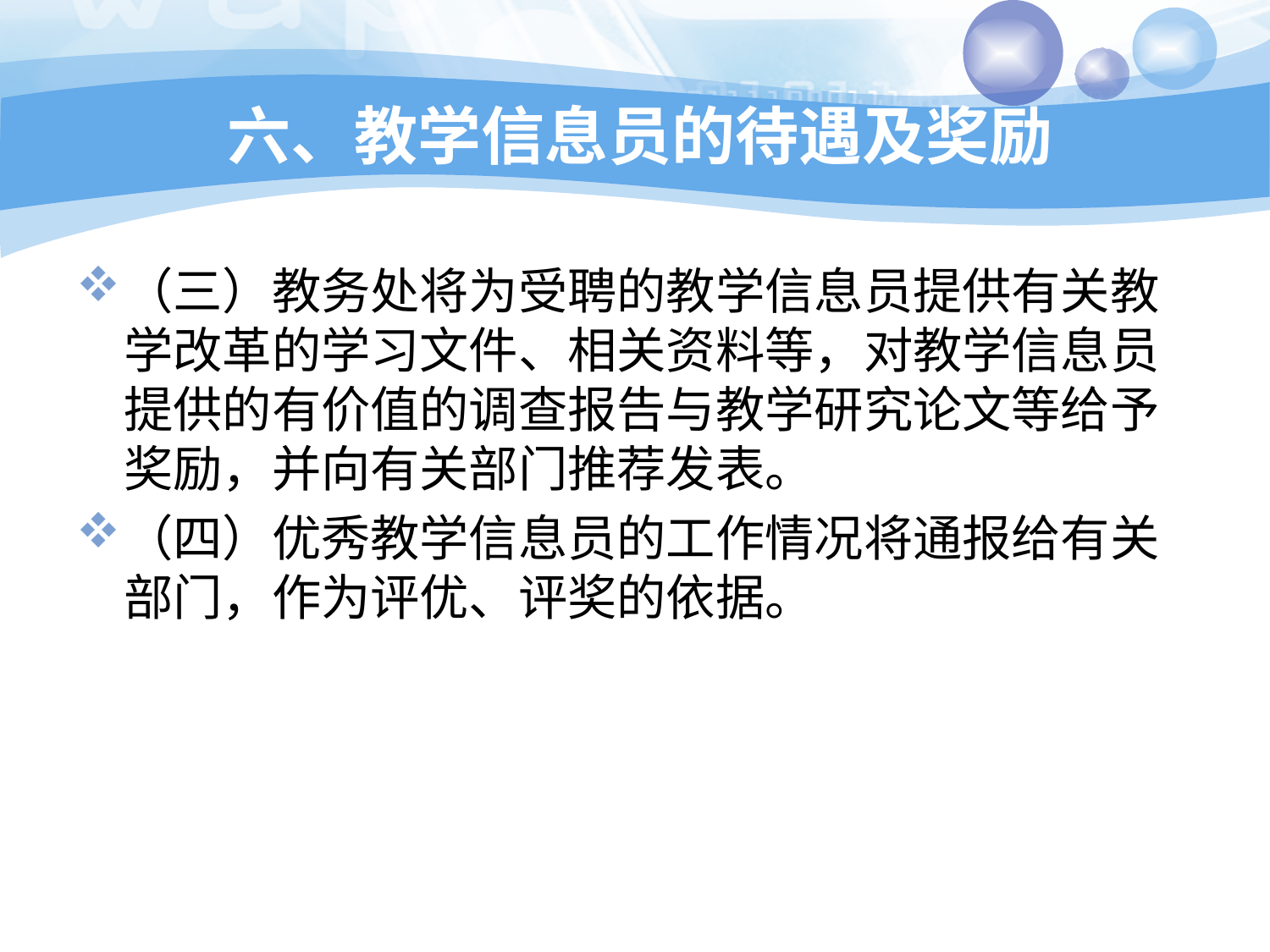

# 六、教学信息员的待遇及奖励
（三）教务处将为受聘的教学信息员提供有关教学改革的学习文件、相关资料等，对教学信息员提供的有价值的调查报告与教学研究论文等给予奖励，并向有关部门推荐发表。
（四）优秀教学信息员的工作情况将通报给有关部门，作为评优、评奖的依据。